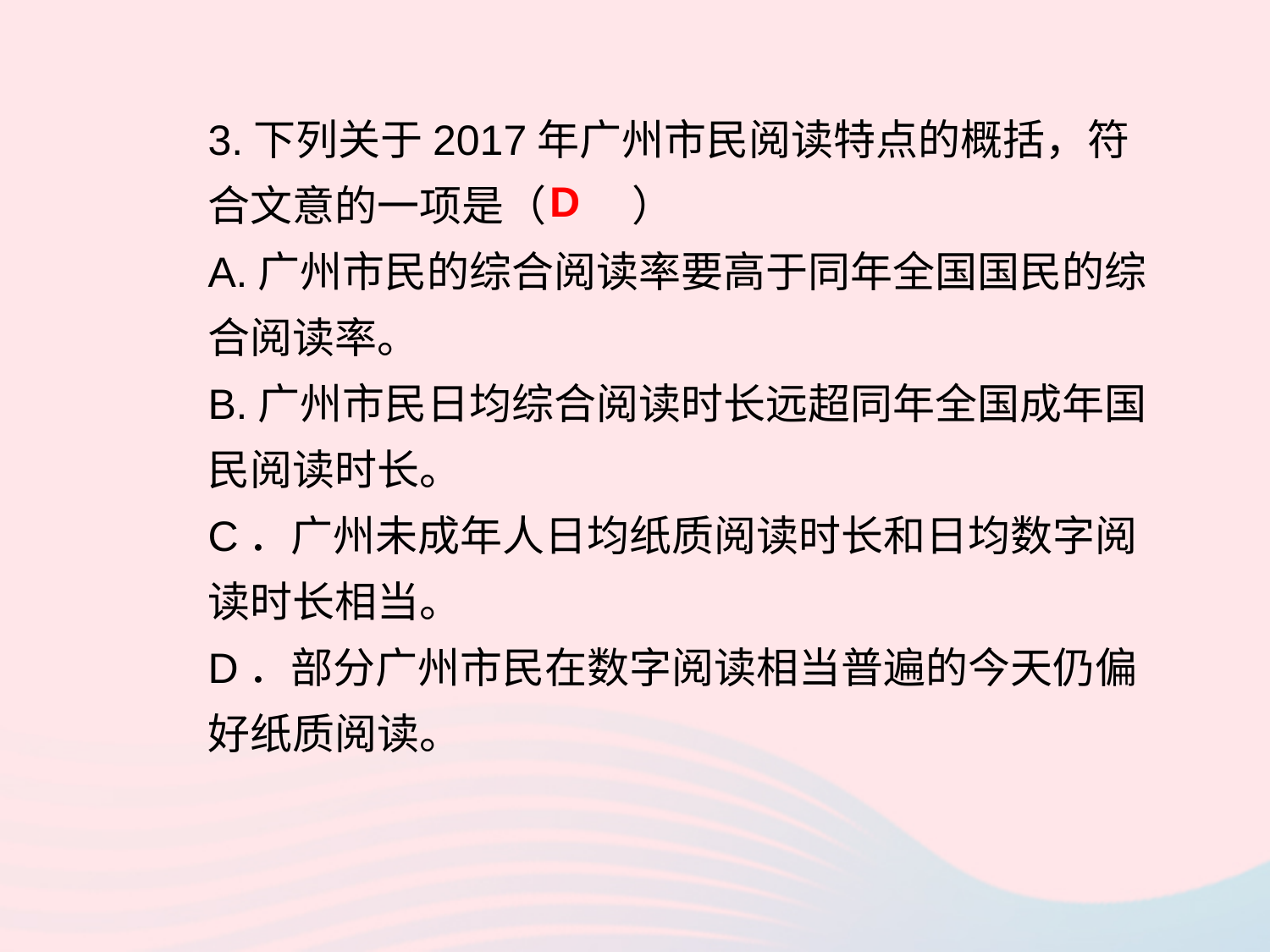

3.下列关于2017年广州市民阅读特点的概括，符合文意的一项是（         ）
A.广州市民的综合阅读率要高于同年全国国民的综合阅读率。
B.广州市民日均综合阅读时长远超同年全国成年国民阅读时长。
C．广州未成年人日均纸质阅读时长和日均数字阅读时长相当。
D．部分广州市民在数字阅读相当普遍的今天仍偏好纸质阅读。
D